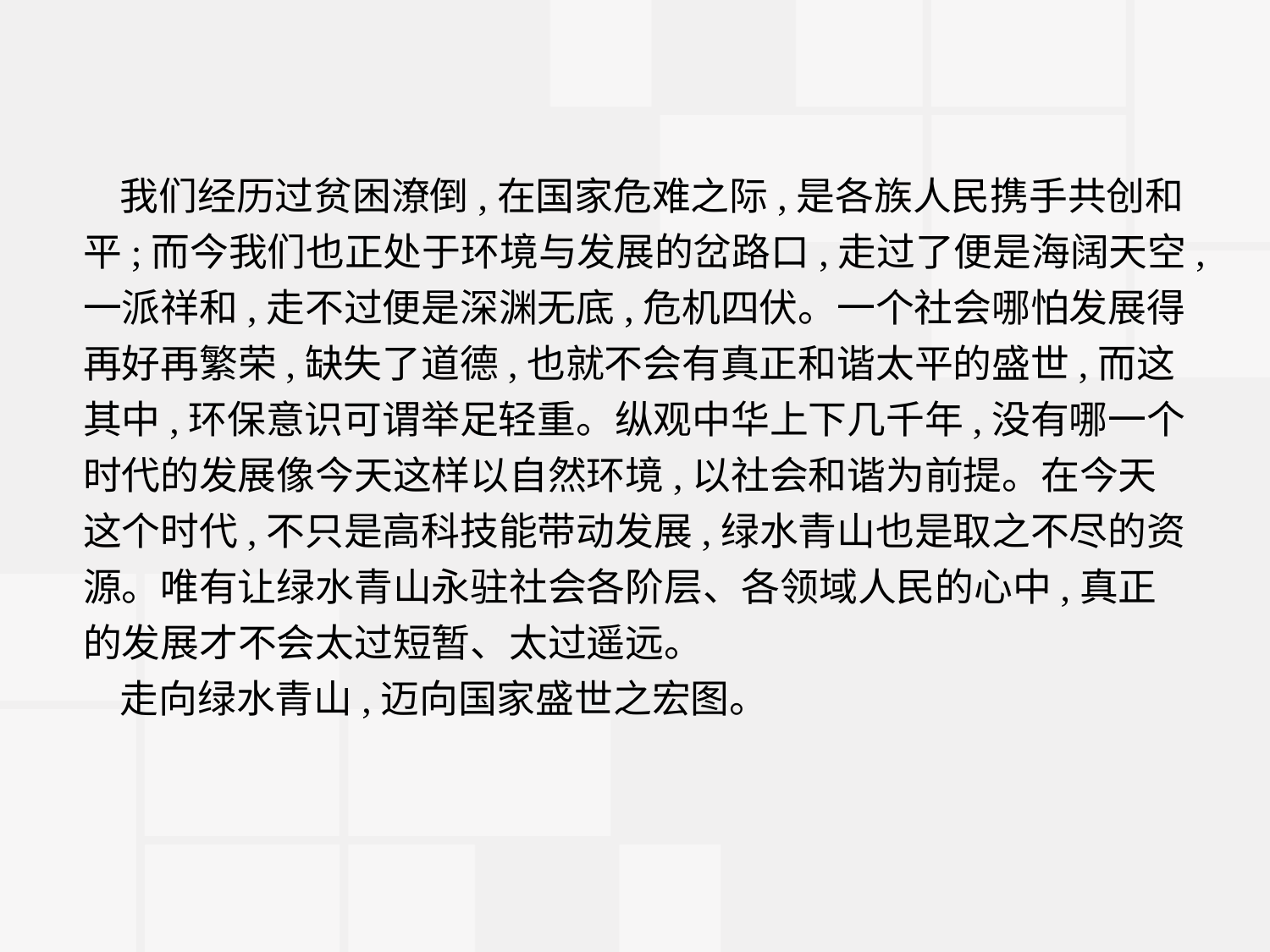

我们经历过贫困潦倒,在国家危难之际,是各族人民携手共创和平;而今我们也正处于环境与发展的岔路口,走过了便是海阔天空,一派祥和,走不过便是深渊无底,危机四伏。一个社会哪怕发展得再好再繁荣,缺失了道德,也就不会有真正和谐太平的盛世,而这其中,环保意识可谓举足轻重。纵观中华上下几千年,没有哪一个时代的发展像今天这样以自然环境,以社会和谐为前提。在今天这个时代,不只是高科技能带动发展,绿水青山也是取之不尽的资源。唯有让绿水青山永驻社会各阶层、各领域人民的心中,真正的发展才不会太过短暂、太过遥远。
走向绿水青山,迈向国家盛世之宏图。